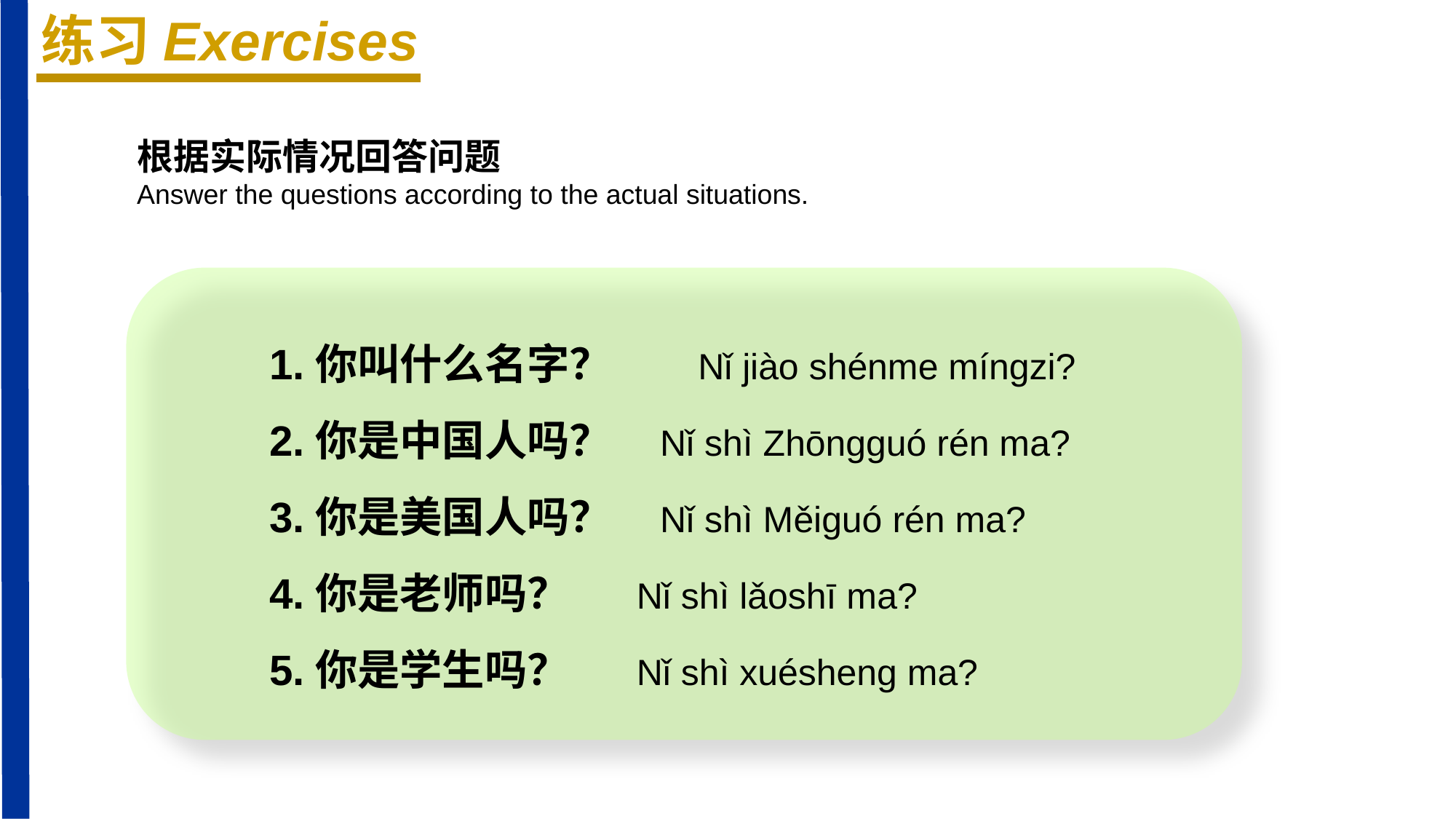

练习Exercises
根据实际情况回答问题
Answer the questions according to the actual situations.

1.你叫什么名字？        Nǐ jiào shénme mínɡzi?
2.你是中国人吗？    Nǐ shì Zhōnɡɡuó rén ma?
3.你是美国人吗？    Nǐ shì Měiɡuó rén ma?
4.你是老师吗？      Nǐ shì lǎoshī ma?
5.你是学生吗？      Nǐ shì xuéshenɡ ma?